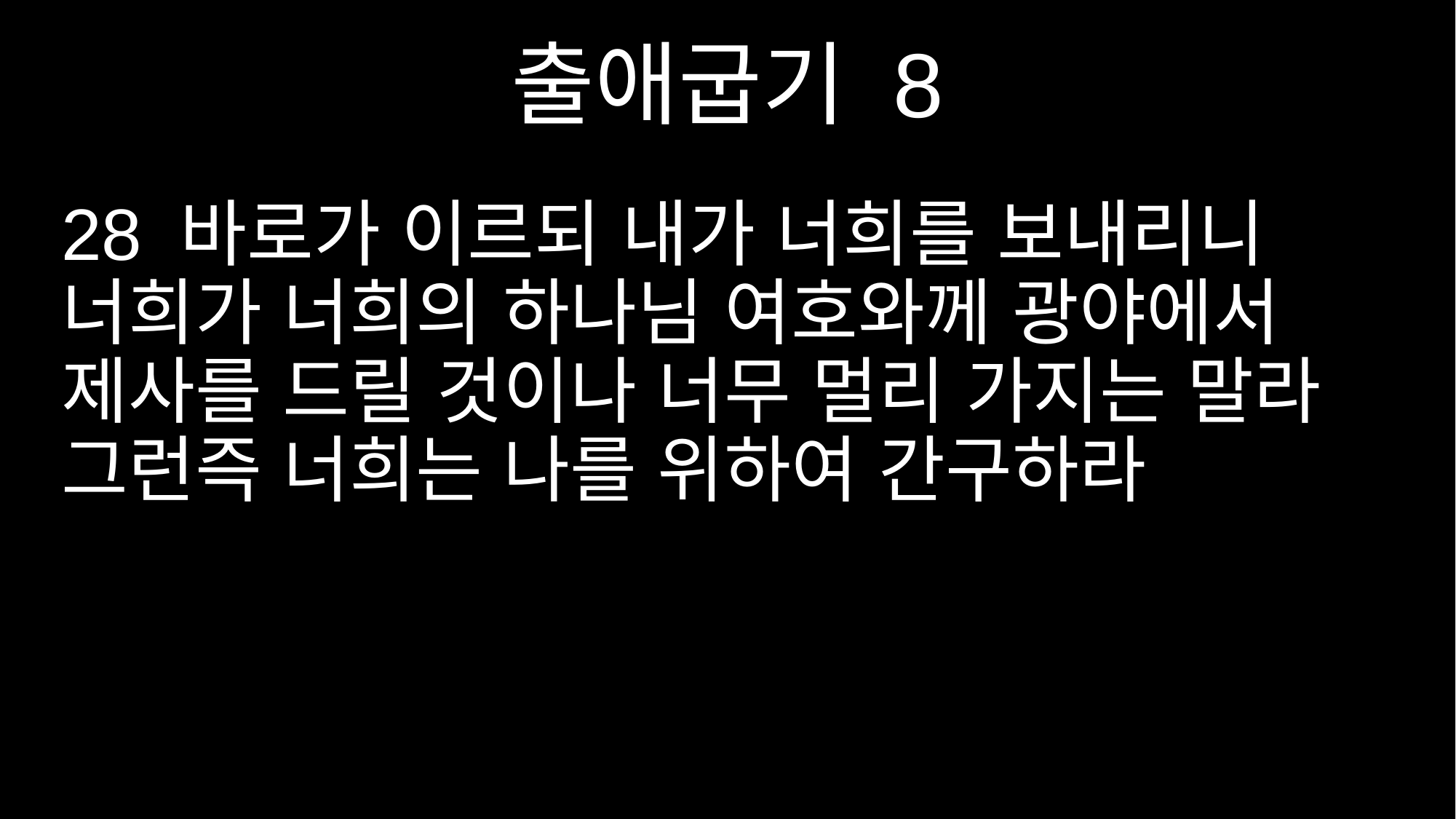

출애굽기 8
28 바로가 이르되 내가 너희를 보내리니 너희가 너희의 하나님 여호와께 광야에서 제사를 드릴 것이나 너무 멀리 가지는 말라 그런즉 너희는 나를 위하여 간구하라